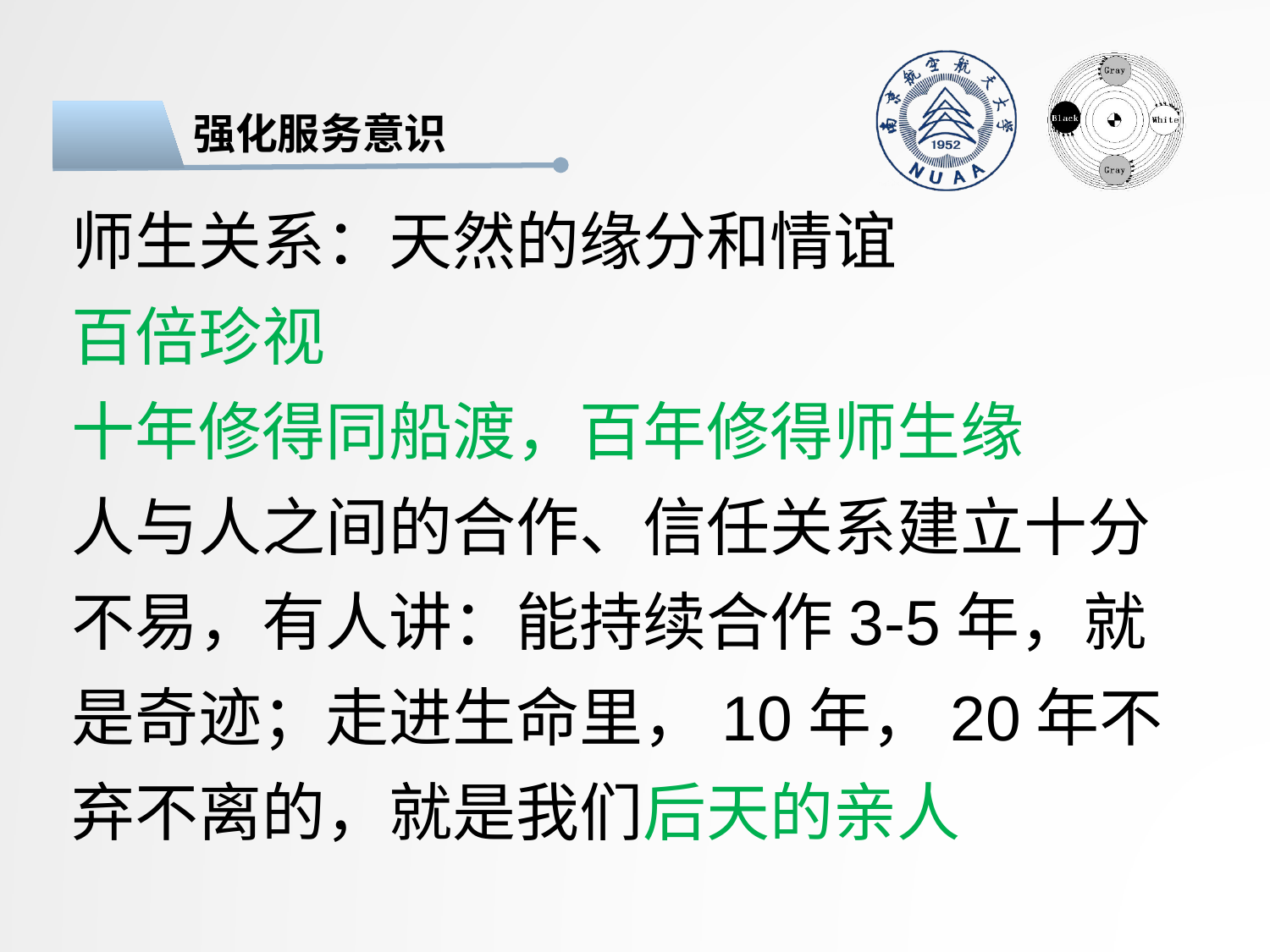

强化服务意识
师生关系：天然的缘分和情谊
百倍珍视
十年修得同船渡，百年修得师生缘
人与人之间的合作、信任关系建立十分不易，有人讲：能持续合作3-5年，就是奇迹；走进生命里，10年，20年不弃不离的，就是我们后天的亲人